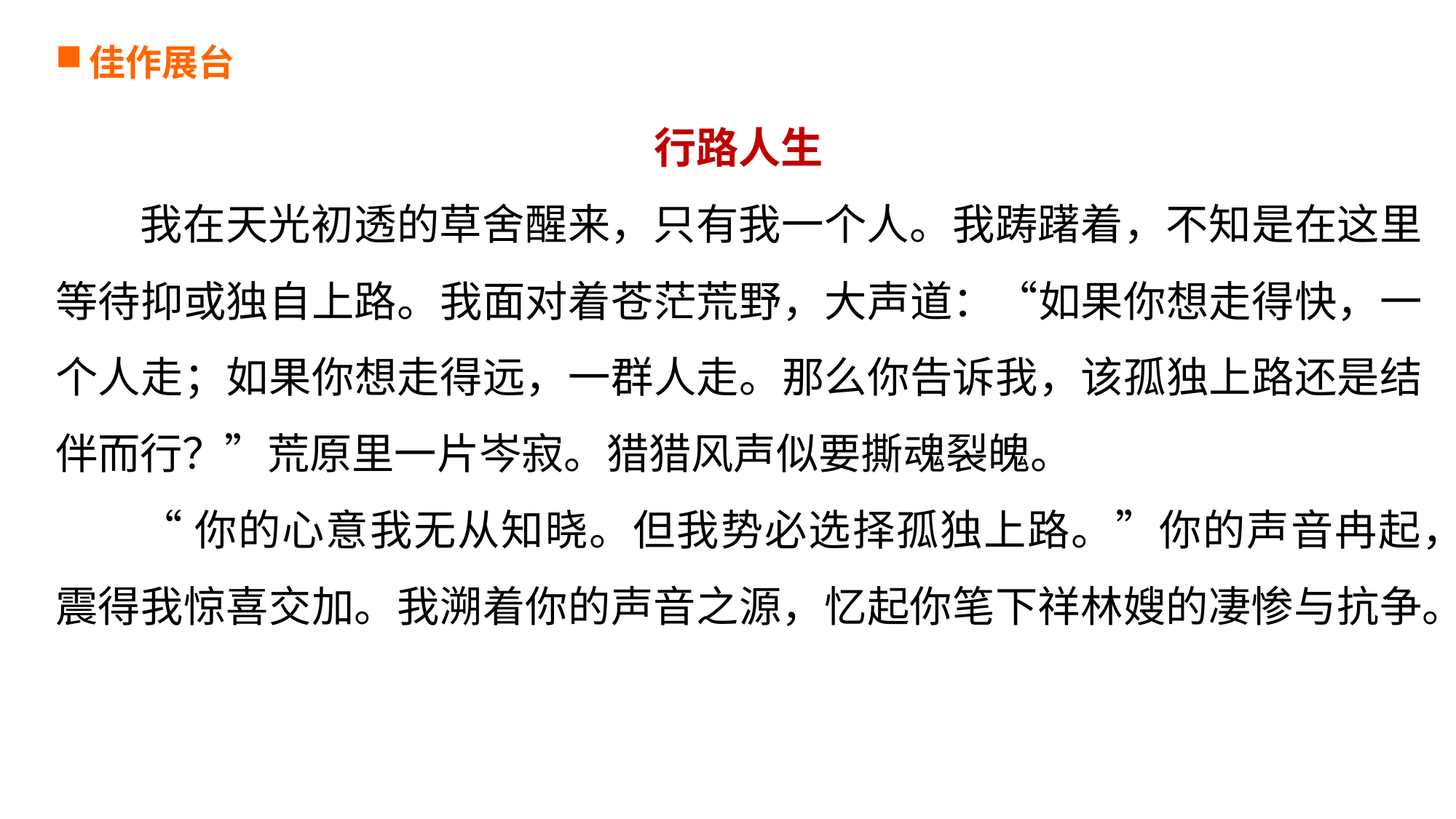

佳作展台
行路人生
我在天光初透的草舍醒来，只有我一个人。我踌躇着，不知是在这里等待抑或独自上路。我面对着苍茫荒野，大声道：“如果你想走得快，一个人走；如果你想走得远，一群人走。那么你告诉我，该孤独上路还是结伴而行？”荒原里一片岑寂。猎猎风声似要撕魂裂魄。
“你的心意我无从知晓。但我势必选择孤独上路。”你的声音冉起，震得我惊喜交加。我溯着你的声音之源，忆起你笔下祥林嫂的凄惨与抗争。